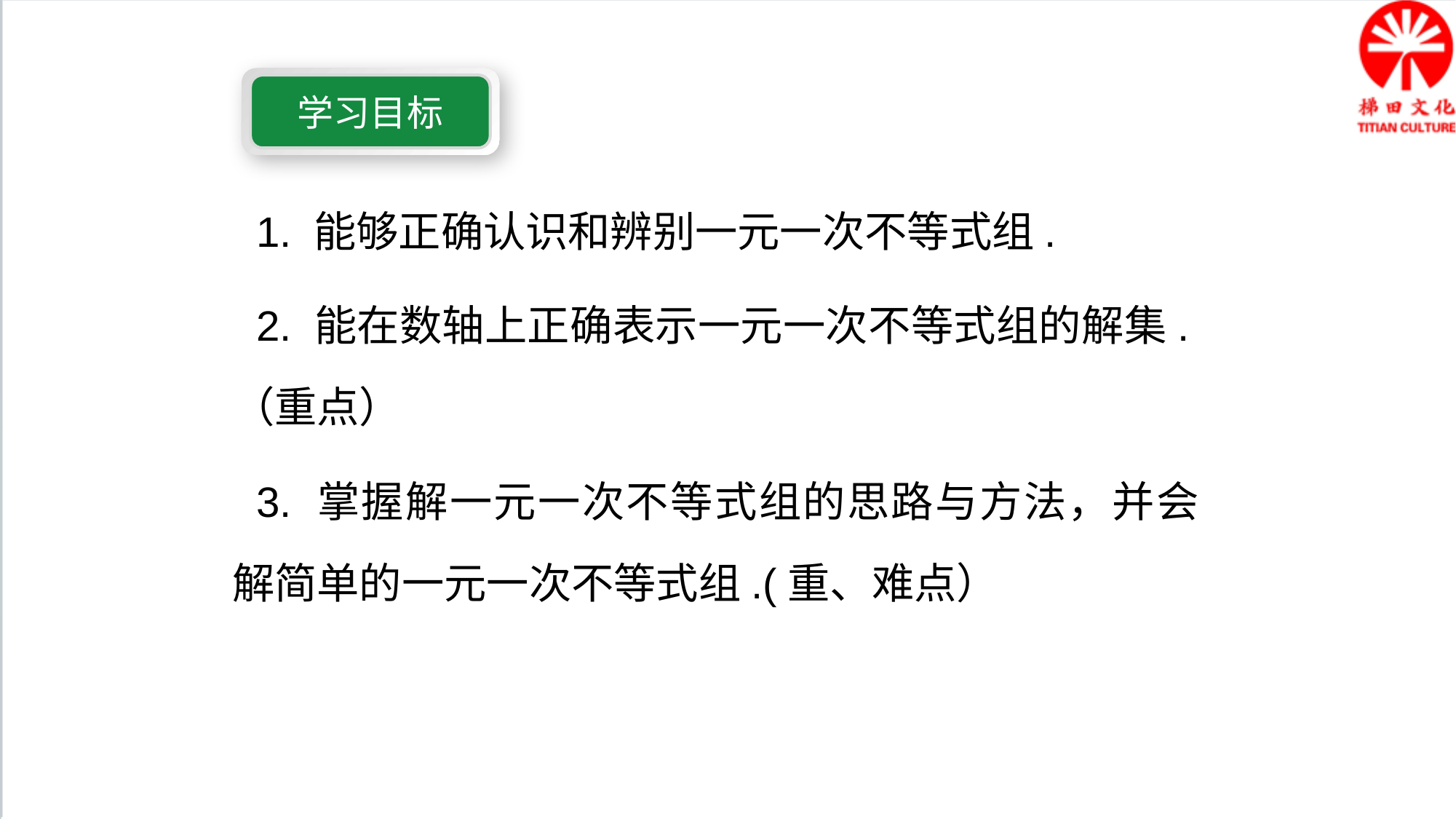

学习目标
1. 能够正确认识和辨别一元一次不等式组.
2. 能在数轴上正确表示一元一次不等式组的解集.（重点）
3. 掌握解一元一次不等式组的思路与方法，并会解简单的一元一次不等式组.(重、难点）